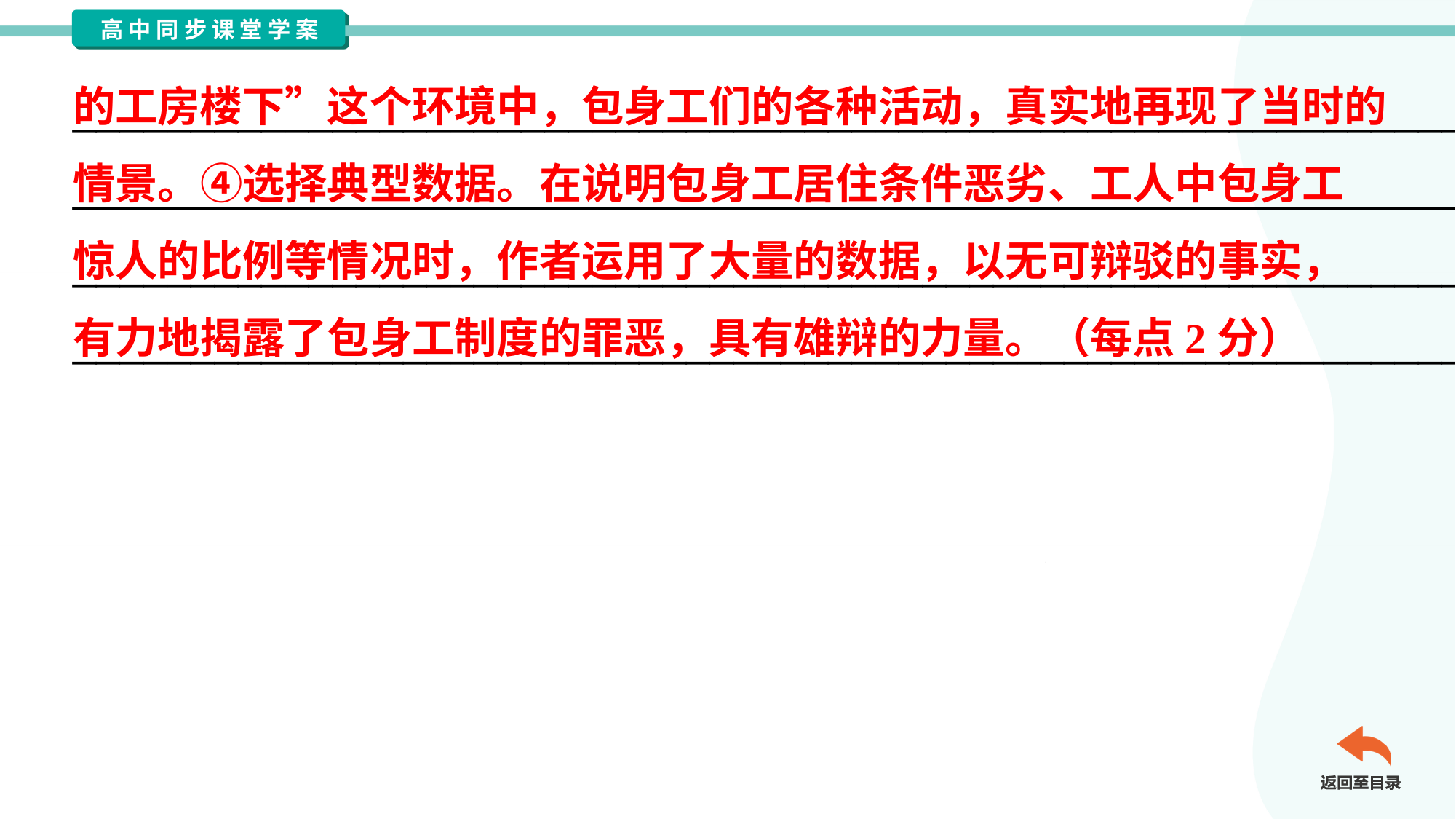

的工房楼下”这个环境中，包身工们的各种活动，真实地再现了当时的
情景。④选择典型数据。在说明包身工居住条件恶劣、工人中包身工
惊人的比例等情况时，作者运用了大量的数据，以无可辩驳的事实，
有力地揭露了包身工制度的罪恶，具有雄辩的力量。（每点2分）
_____________________________________________________________
_____________________________________________________________
_____________________________________________________________
_____________________________________________________________